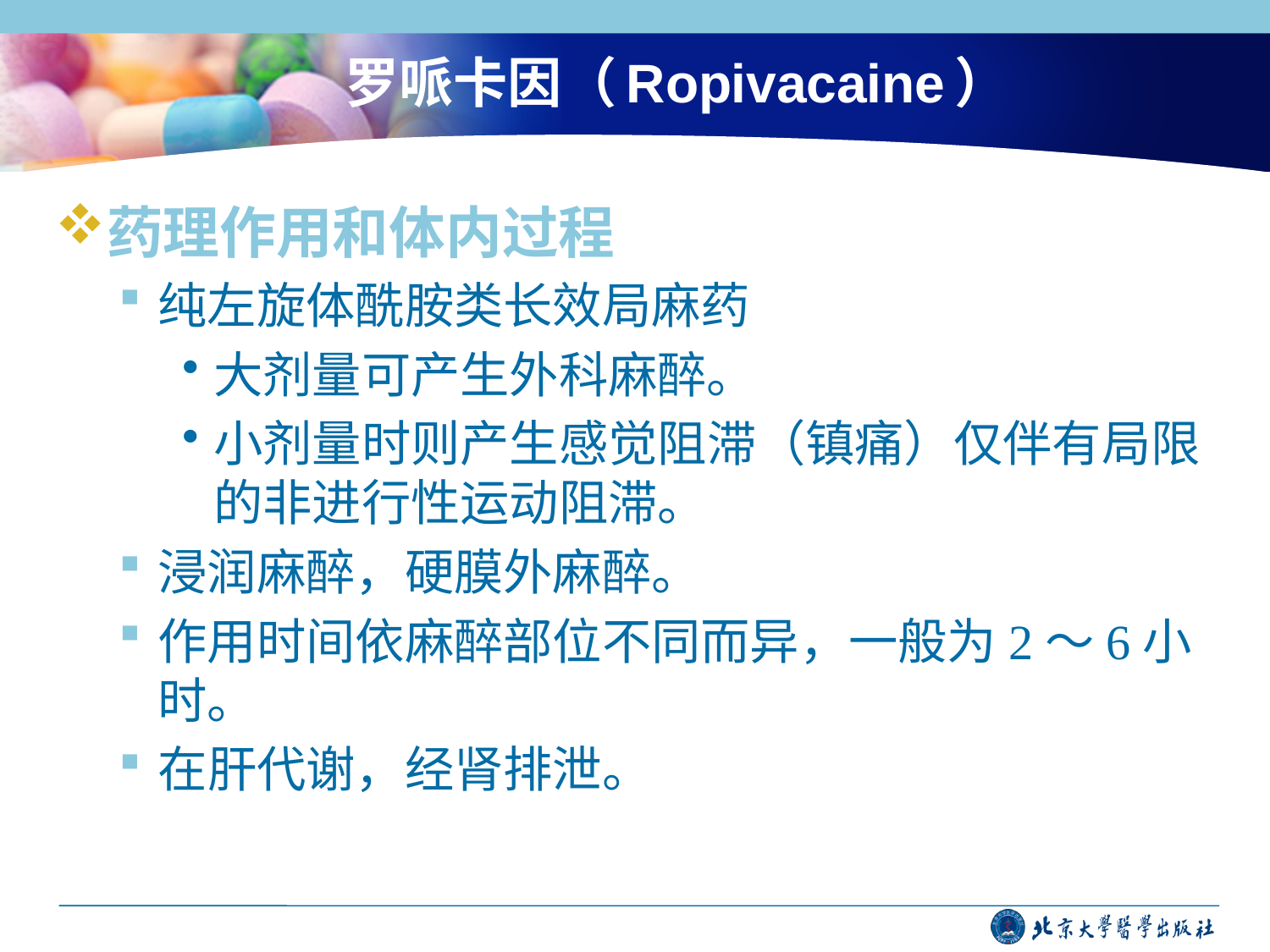

# 罗哌卡因（Ropivacaine）
药理作用和体内过程
纯左旋体酰胺类长效局麻药
大剂量可产生外科麻醉。
小剂量时则产生感觉阻滞（镇痛）仅伴有局限的非进行性运动阻滞。
浸润麻醉，硬膜外麻醉。
作用时间依麻醉部位不同而异，一般为2～6小时。
在肝代谢，经肾排泄。